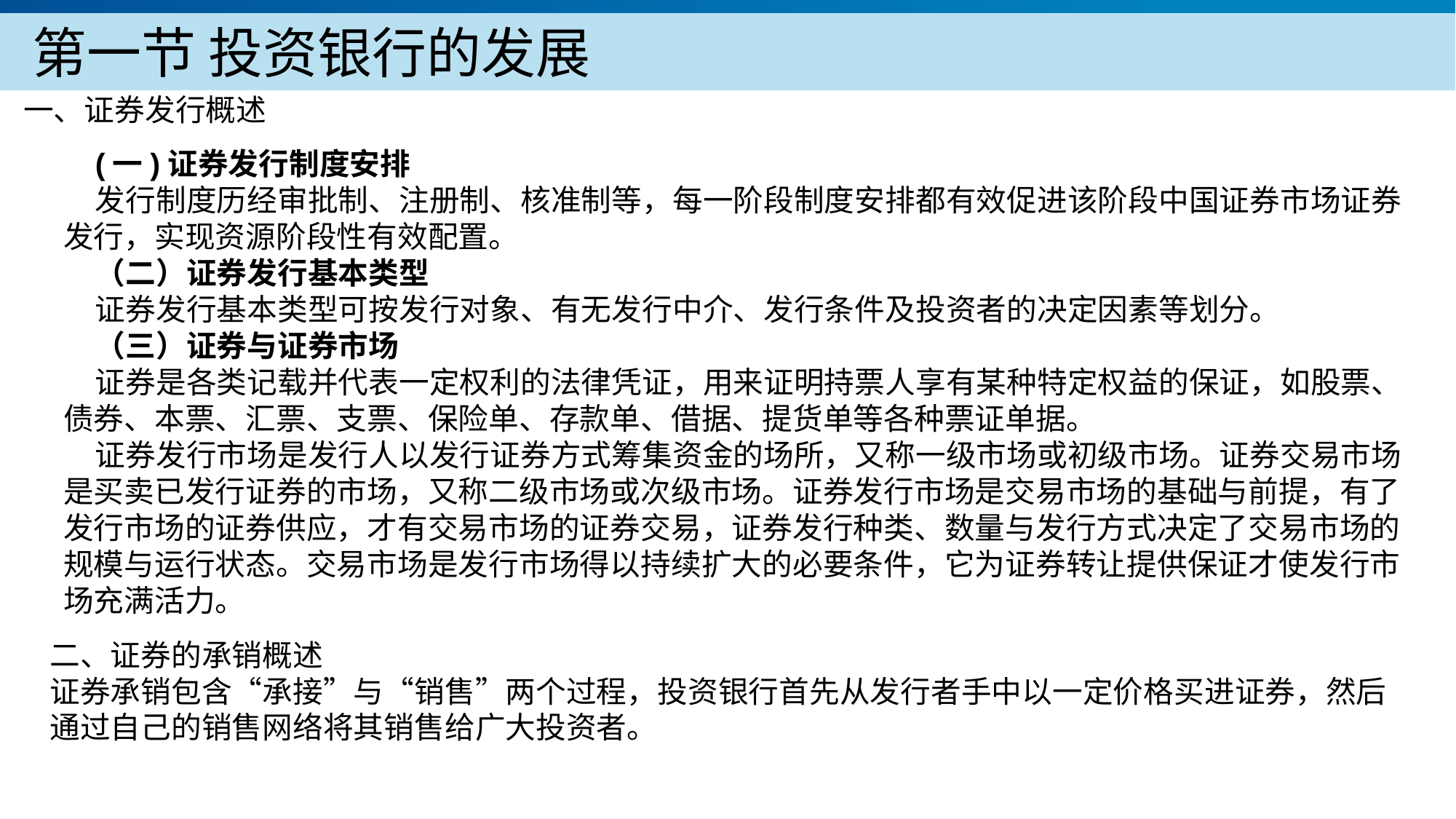

第一节 投资银行的发展
一、证券发行概述
(一)证券发行制度安排
发行制度历经审批制、注册制、核准制等，每一阶段制度安排都有效促进该阶段中国证券市场证券发行，实现资源阶段性有效配置。
（二）证券发行基本类型
证券发行基本类型可按发行对象、有无发行中介、发行条件及投资者的决定因素等划分。
（三）证券与证券市场
证券是各类记载并代表一定权利的法律凭证，用来证明持票人享有某种特定权益的保证，如股票、债券、本票、汇票、支票、保险单、存款单、借据、提货单等各种票证单据。
证券发行市场是发行人以发行证券方式筹集资金的场所，又称一级市场或初级市场。证券交易市场是买卖已发行证券的市场，又称二级市场或次级市场。证券发行市场是交易市场的基础与前提，有了发行市场的证券供应，才有交易市场的证券交易，证券发行种类、数量与发行方式决定了交易市场的规模与运行状态。交易市场是发行市场得以持续扩大的必要条件，它为证券转让提供保证才使发行市场充满活力。

产品服务
公司优势
公司简介
产品系列
品牌优势
企业愿景
主打产品
团队组织
核心竞争力
人才优势
联系方式
二、证券的承销概述
证券承销包含“承接”与“销售”两个过程，投资银行首先从发行者手中以一定价格买进证券，然后通过自己的销售网络将其销售给广大投资者。
历程荣誉
售后支持
商业模式
期待合作